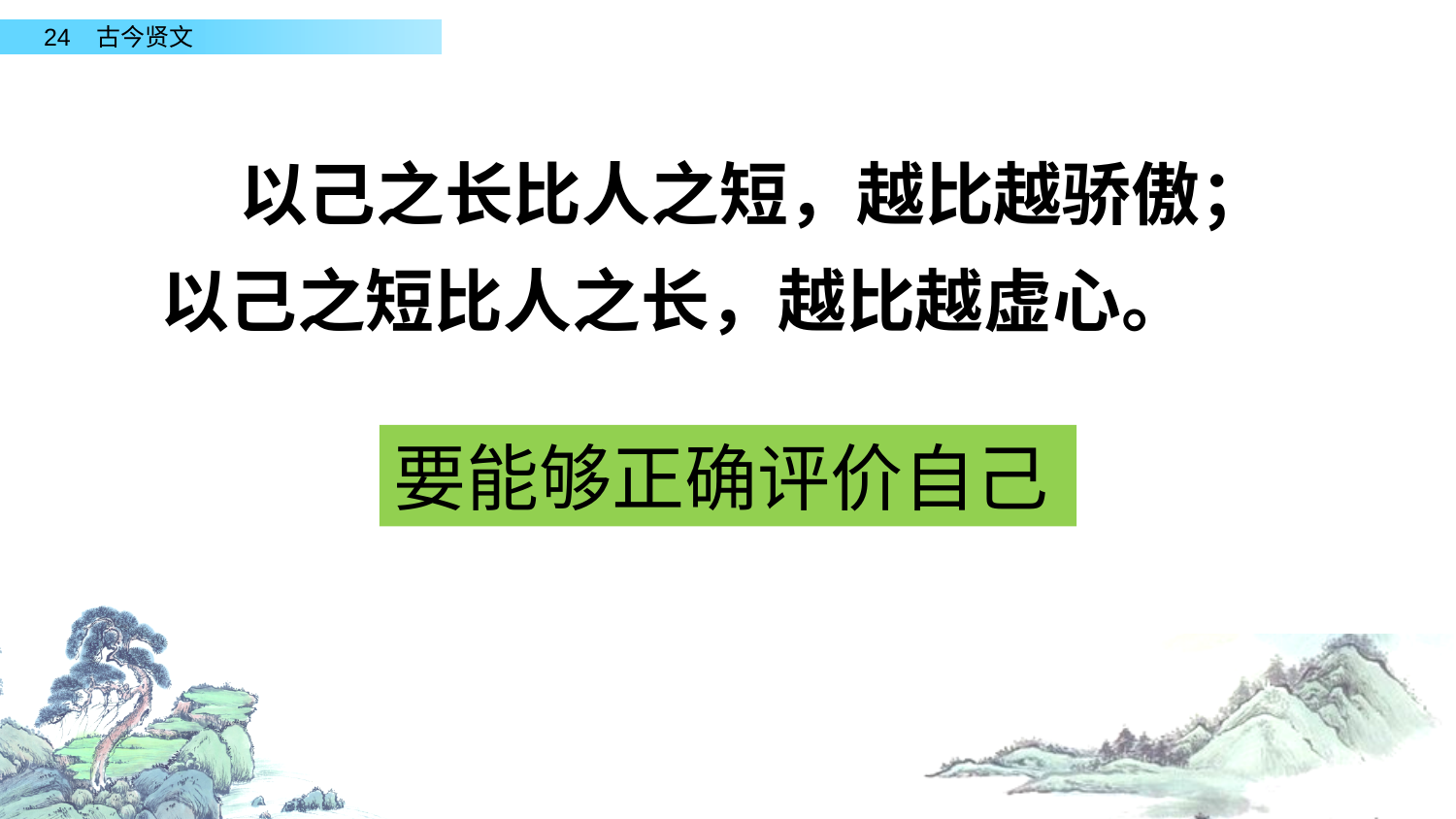

以己之长比人之短，越比越骄傲；以己之短比人之长，越比越虚心。
要能够正确评价自己